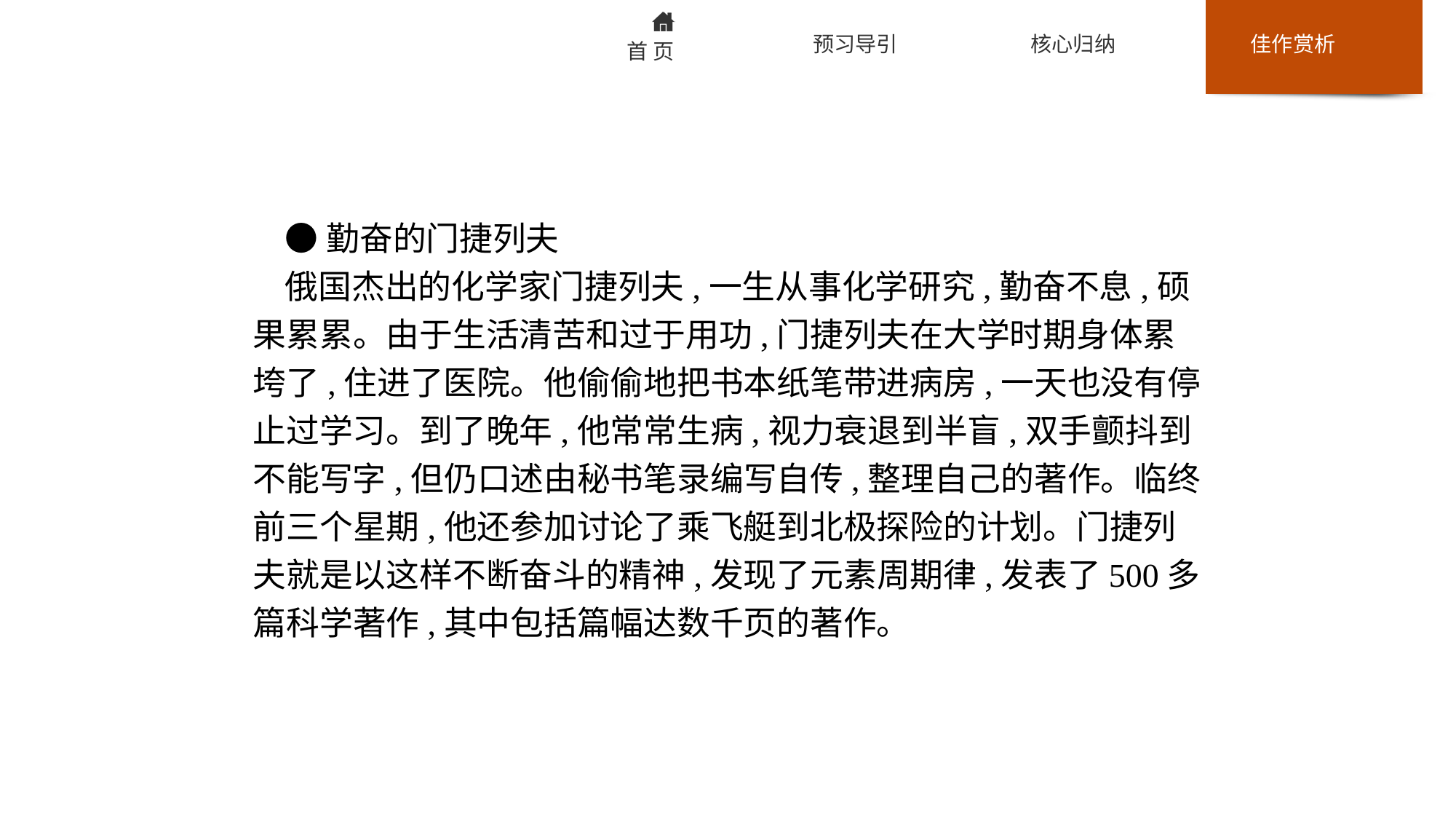

●勤奋的门捷列夫
俄国杰出的化学家门捷列夫,一生从事化学研究,勤奋不息,硕果累累。由于生活清苦和过于用功,门捷列夫在大学时期身体累垮了,住进了医院。他偷偷地把书本纸笔带进病房,一天也没有停止过学习。到了晚年,他常常生病,视力衰退到半盲,双手颤抖到不能写字,但仍口述由秘书笔录编写自传,整理自己的著作。临终前三个星期,他还参加讨论了乘飞艇到北极探险的计划。门捷列夫就是以这样不断奋斗的精神,发现了元素周期律,发表了500多篇科学著作,其中包括篇幅达数千页的著作。